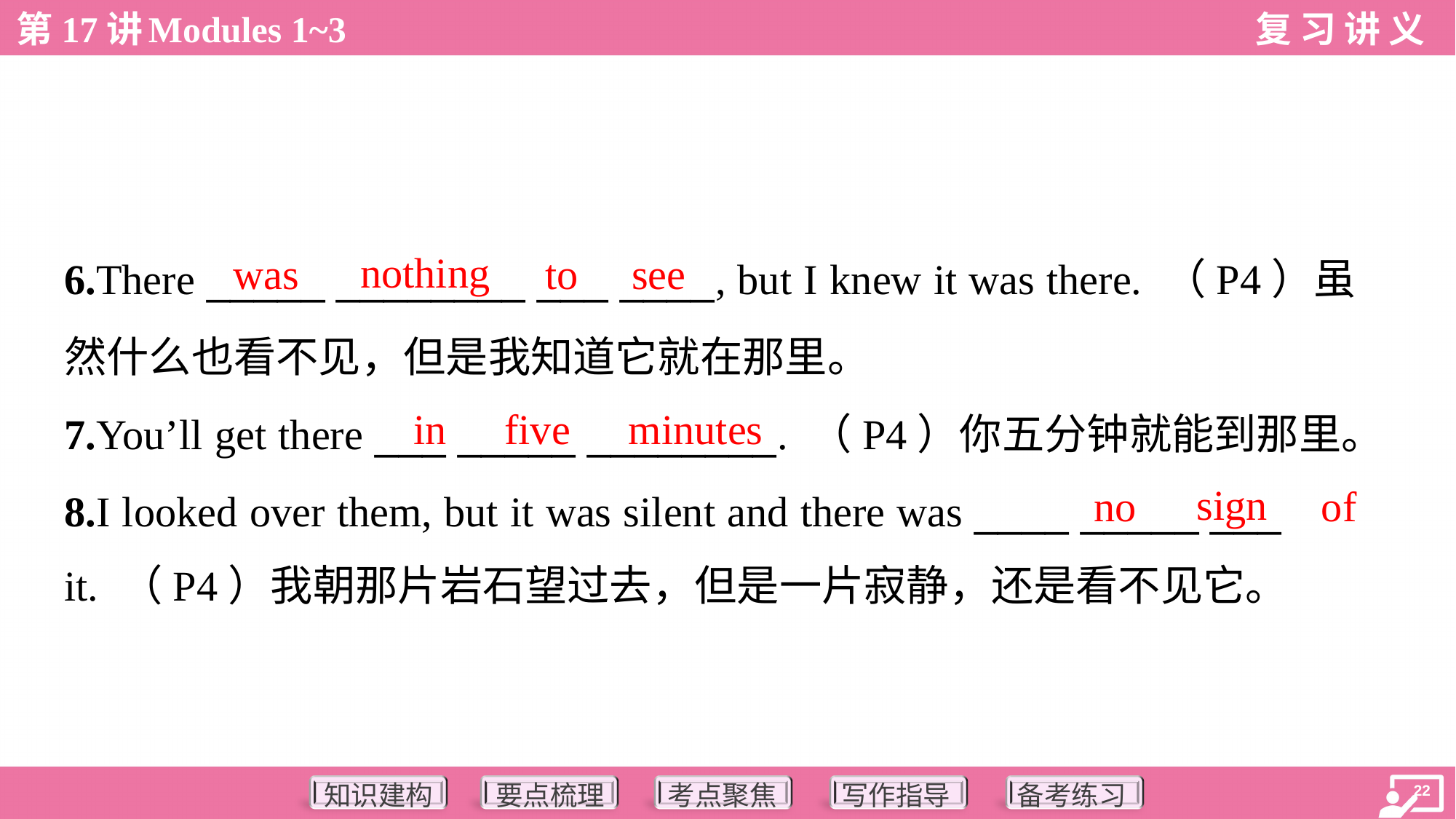

nothing
was
to
see
6.There _____ ________ ___ ____, but I knew it was there. （P4）虽
然什么也看不见，但是我知道它就在那里。
7.You’ll get there ___ _____ ________. （P4）你五分钟就能到那里。
8.I looked over them, but it was silent and there was ____ _____ ___
it. （P4）我朝那片岩石望过去，但是一片寂静，还是看不见它。
in
five
minutes
sign
no
of